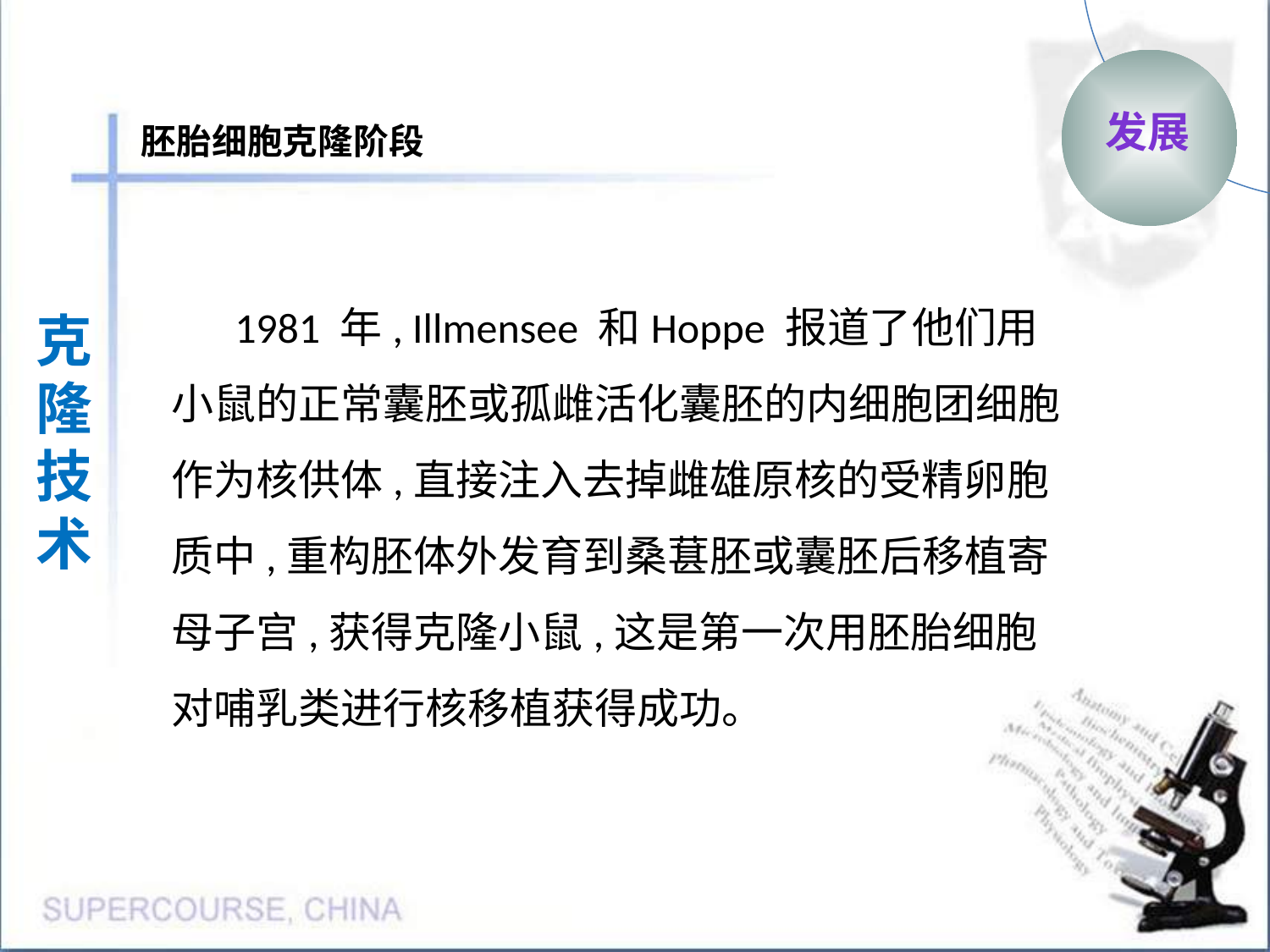

发展
胚胎细胞克隆阶段
1981 年, Illmensee 和Hoppe 报道了他们用小鼠的正常囊胚或孤雌活化囊胚的内细胞团细胞作为核供体,直接注入去掉雌雄原核的受精卵胞质中,重构胚体外发育到桑葚胚或囊胚后移植寄母子宫,获得克隆小鼠,这是第一次用胚胎细胞对哺乳类进行核移植获得成功。
克隆
技术